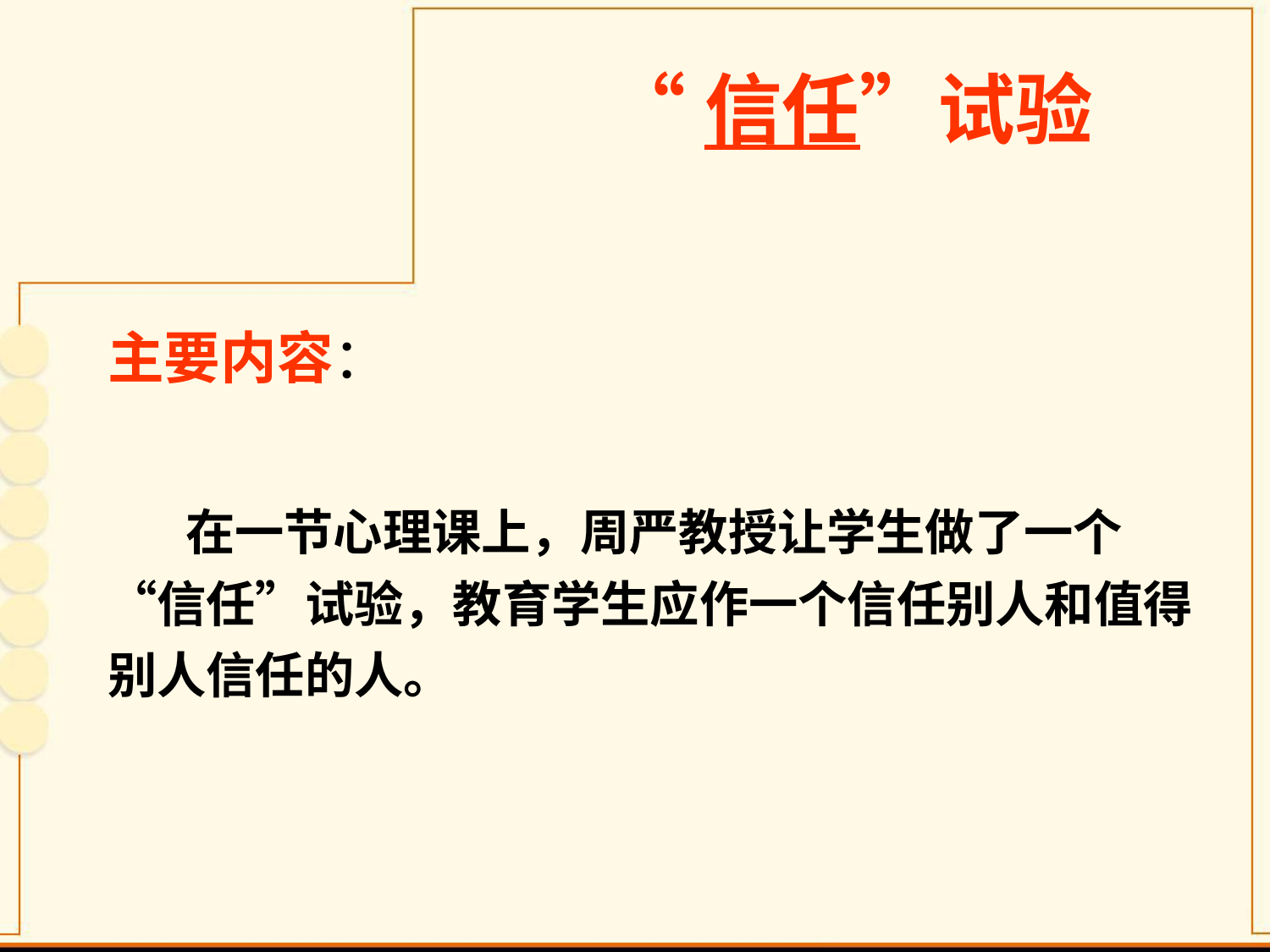

# “信任”试验
主要内容：

     在一节心理课上，周严教授让学生做了一个“信任”试验，教育学生应作一个信任别人和值得别人信任的人。